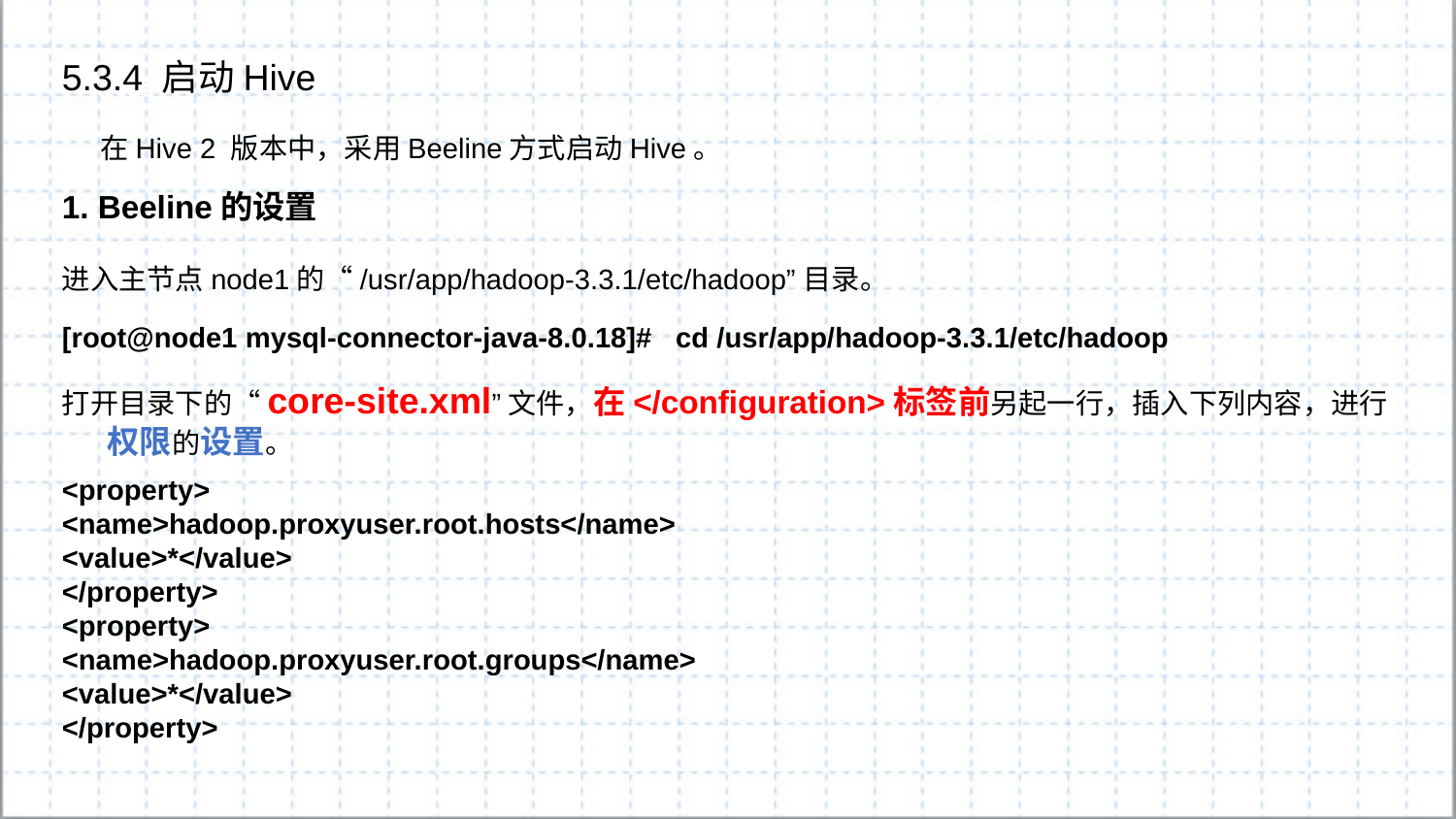

5.3.4 启动Hive
     在Hive 2 版本中，采用Beeline方式启动Hive。
1. Beeline的设置
进入主节点node1的“/usr/app/hadoop-3.3.1/etc/hadoop”目录。
[root@node1 mysql-connector-java-8.0.18]#   cd /usr/app/hadoop-3.3.1/etc/hadoop
打开目录下的“core-site.xml”文件，在</configuration>标签前另起一行，插入下列内容，进行权限的设置。
<property>
<name>hadoop.proxyuser.root.hosts</name>
<value>*</value>
</property>
<property>
<name>hadoop.proxyuser.root.groups</name>
<value>*</value>
</property>